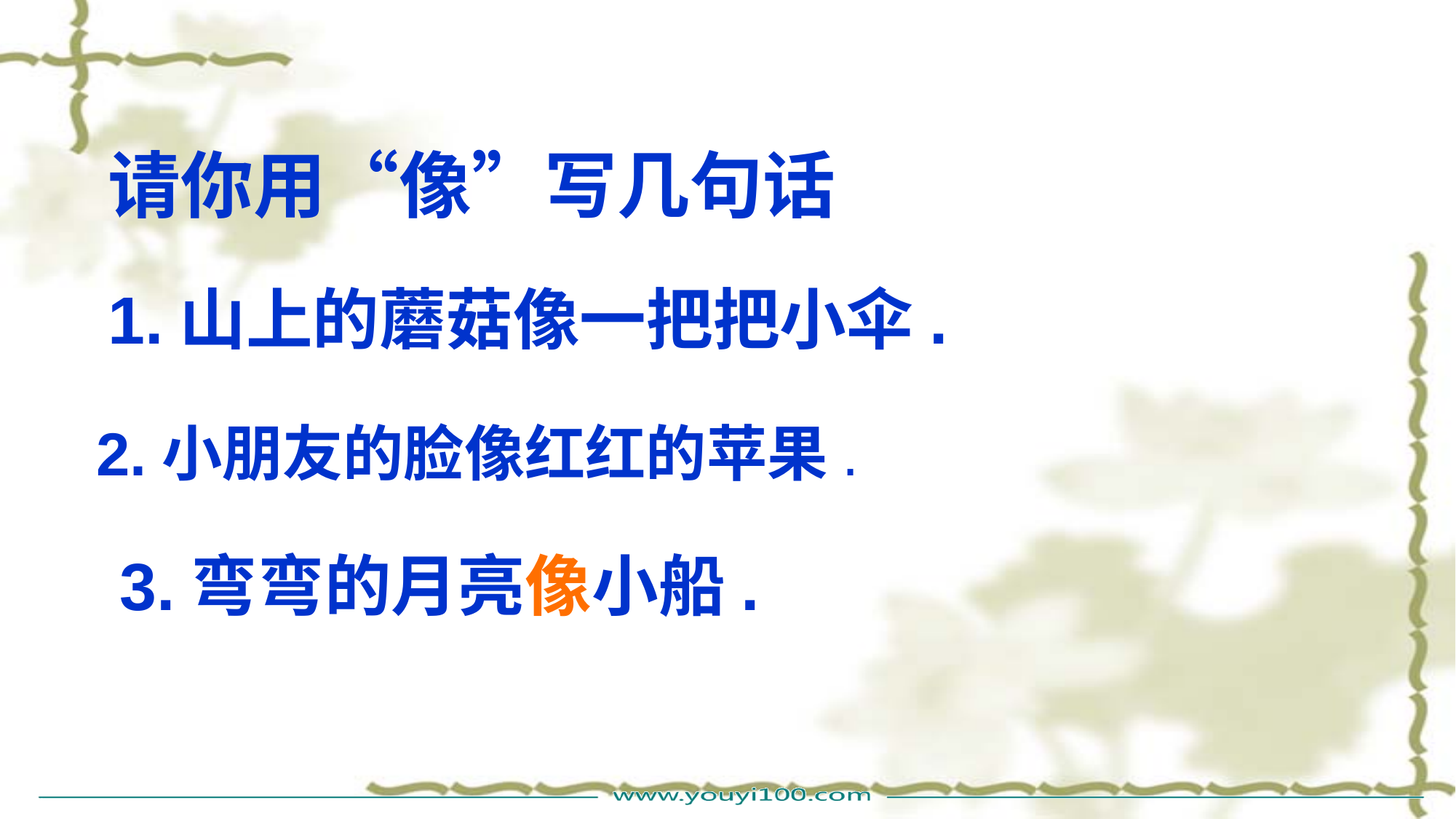

请你用“像”写几句话
1.山上的蘑菇像一把把小伞.
2.小朋友的脸像红红的苹果.
3.弯弯的月亮像小船.